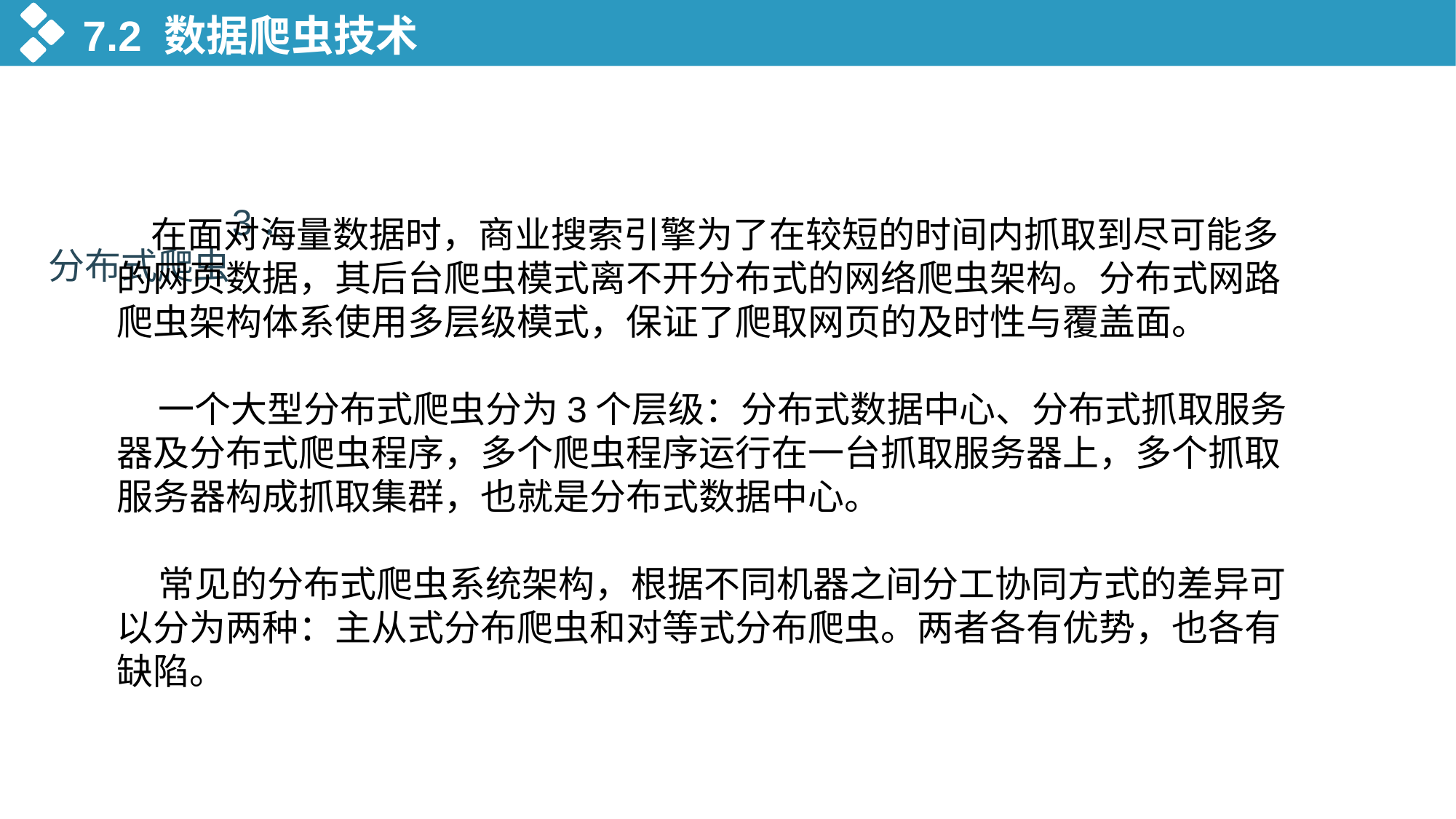

7.2 数据爬虫技术

                                                                                                3．分布式爬虫

    在面对海量数据时，商业搜索引擎为了在较短的时间内抓取到尽可能多的网页数据，其后台爬虫模式离不开分布式的网络爬虫架构。分布式网路爬虫架构体系使用多层级模式，保证了爬取网页的及时性与覆盖面。

    一个大型分布式爬虫分为3个层级：分布式数据中心、分布式抓取服务器及分布式爬虫程序，多个爬虫程序运行在一台抓取服务器上，多个抓取服务器构成抓取集群，也就是分布式数据中心。

    常见的分布式爬虫系统架构，根据不同机器之间分工协同方式的差异可以分为两种：主从式分布爬虫和对等式分布爬虫。两者各有优势，也各有缺陷。